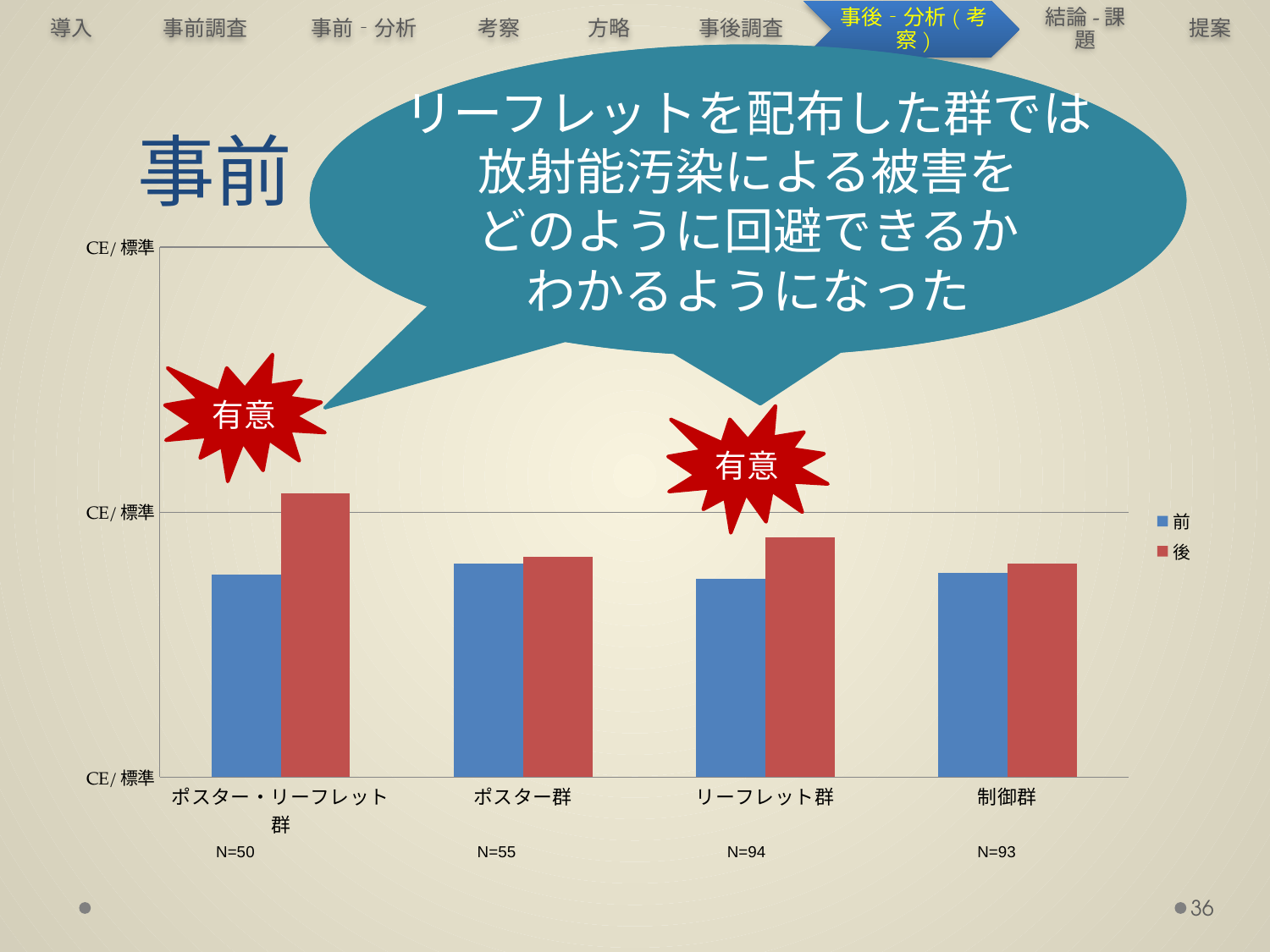

# 事前-事後比較　回避の知識
導入
事前調査
事前‐分析
考察
方略
事後調査
事後‐分析(考察)
結論-課題
提案

リーフレットを配布した群では
放射能汚染による被害を
どのように回避できるか
わかるようになった

### Chart

| Category | 前 | 後 |
|---|---|---|
| ポスター・リーフレット群 | 2.53 | 3.14 |
| ポスター群 | 2.61 | 2.66 |
| リーフレット群 | 2.5 | 2.809999999999999 |
| 制御群 | 2.54 | 2.61 |
有意
有意
N=50
N=55
N=94
N=93
36